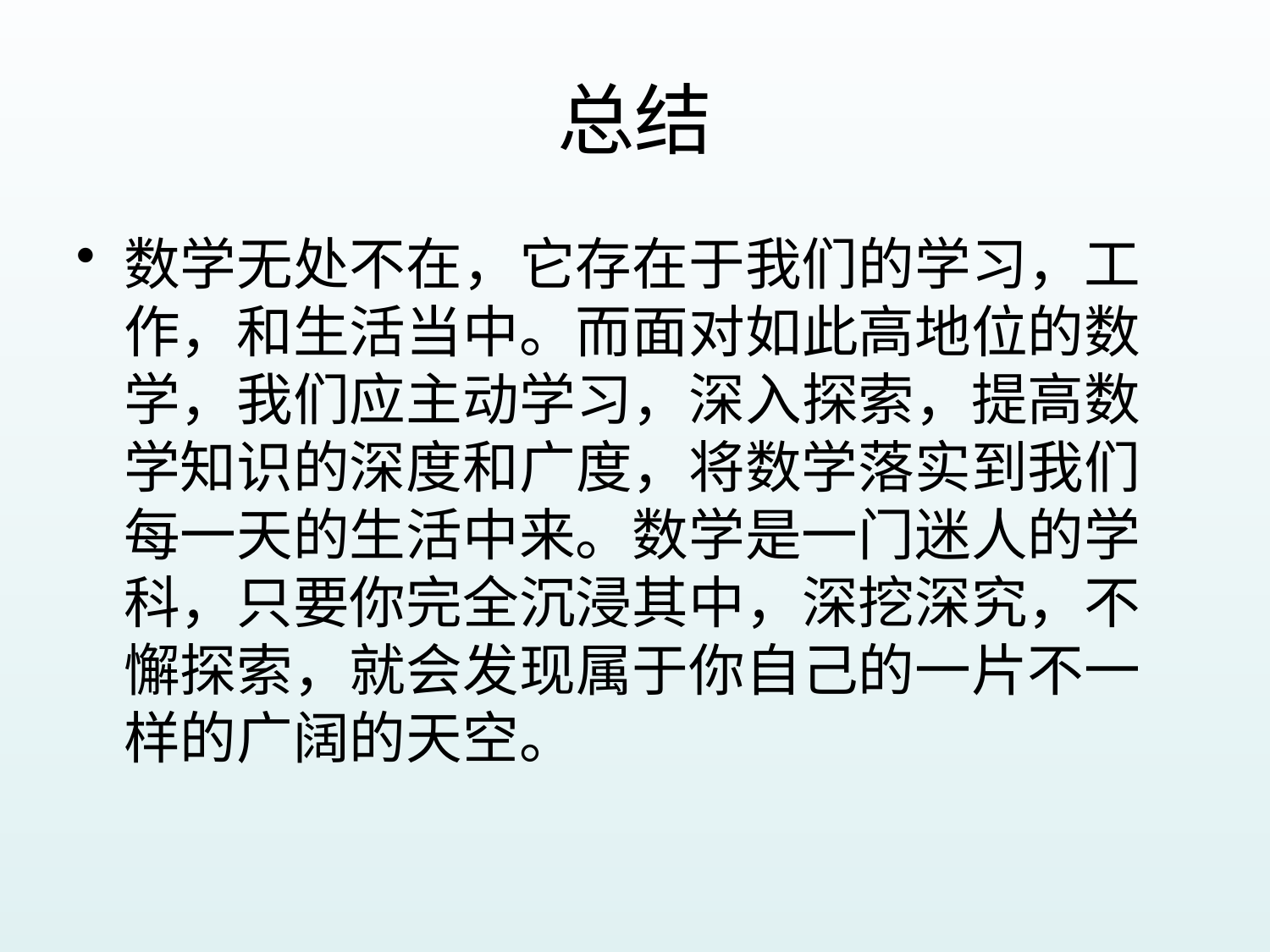

# 总结
数学无处不在，它存在于我们的学习，工作，和生活当中。而面对如此高地位的数学，我们应主动学习，深入探索，提高数学知识的深度和广度，将数学落实到我们每一天的生活中来。数学是一门迷人的学科，只要你完全沉浸其中，深挖深究，不懈探索，就会发现属于你自己的一片不一样的广阔的天空。